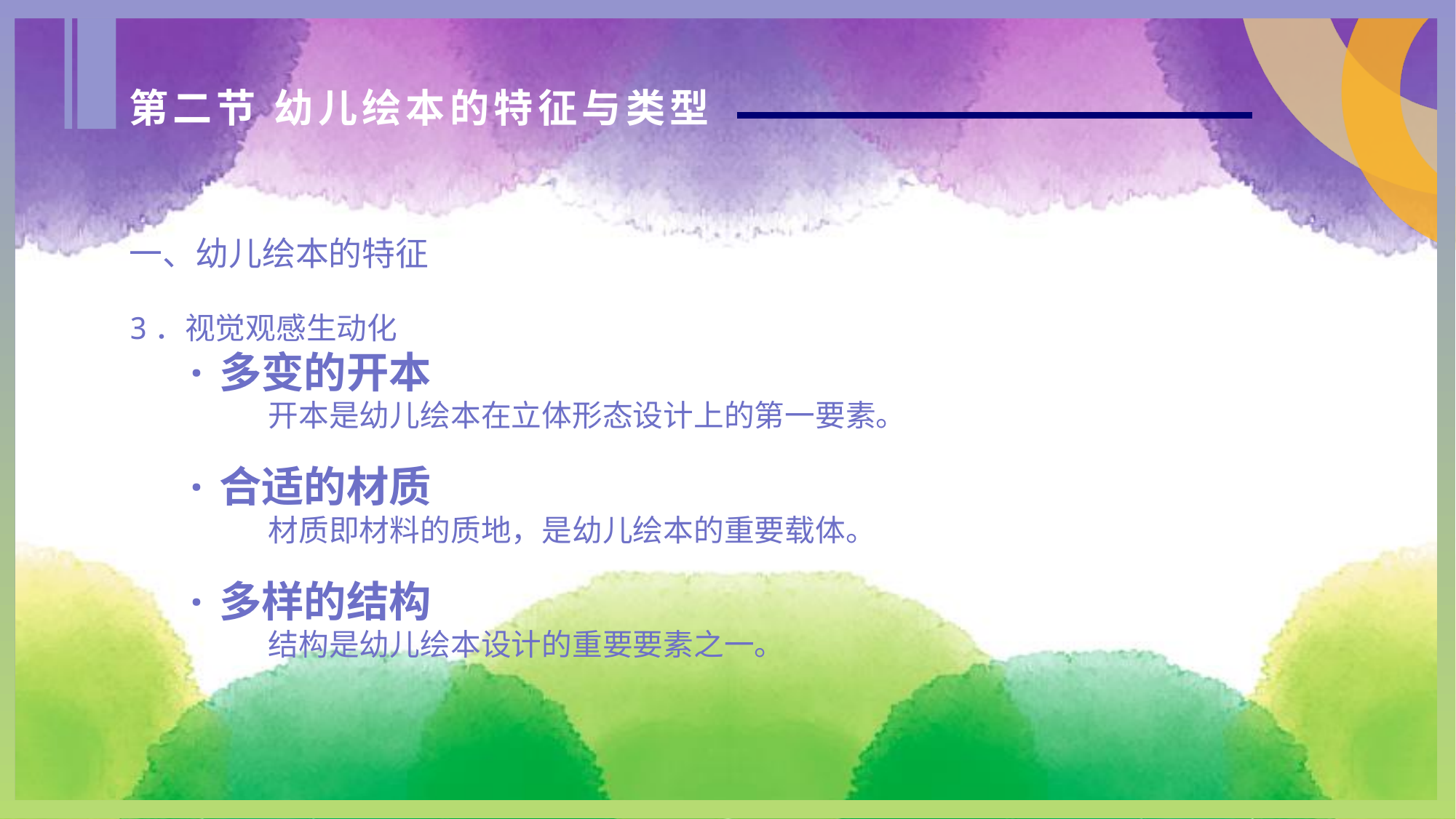

第二节 幼儿绘本的特征与类型
一、幼儿绘本的特征

3．视觉观感生动化
·多变的开本
开本是幼儿绘本在立体形态设计上的第一要素。
·合适的材质
材质即材料的质地，是幼儿绘本的重要载体。
·多样的结构
结构是幼儿绘本设计的重要要素之一。